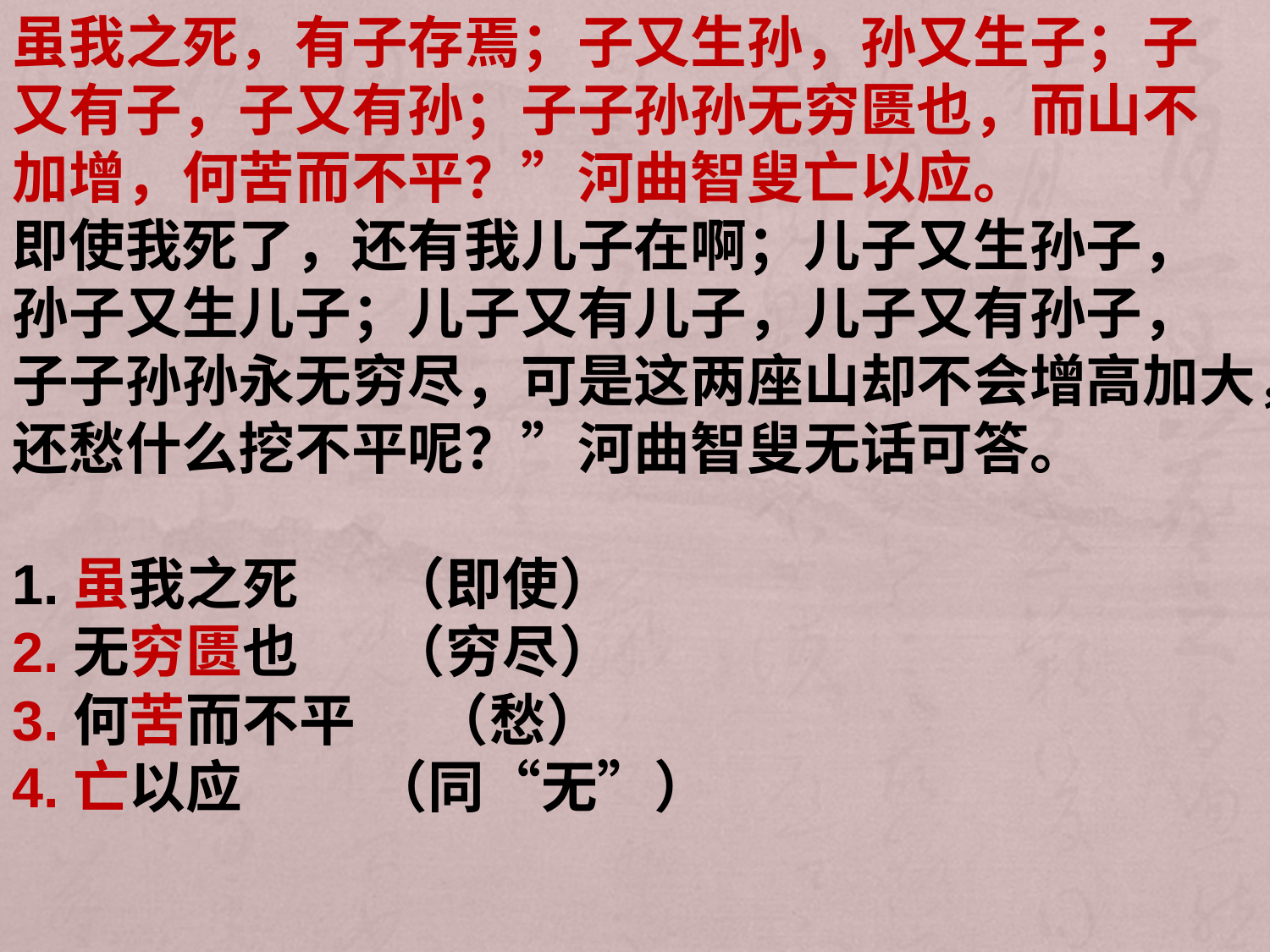

虽我之死，有子存焉；子又生孙，孙又生子；子
又有子，子又有孙；子子孙孙无穷匮也，而山不
加增，何苦而不平？”河曲智叟亡以应。
即使我死了，还有我儿子在啊；儿子又生孙子，
孙子又生儿子；儿子又有儿子，儿子又有孙子，
子子孙孙永无穷尽，可是这两座山却不会增高加大，还愁什么挖不平呢？”河曲智叟无话可答。

1.虽我之死       （即使）
2.无穷匮也       （穷尽）
3.何苦而不平      （愁）
4.亡以应          （同“无”）